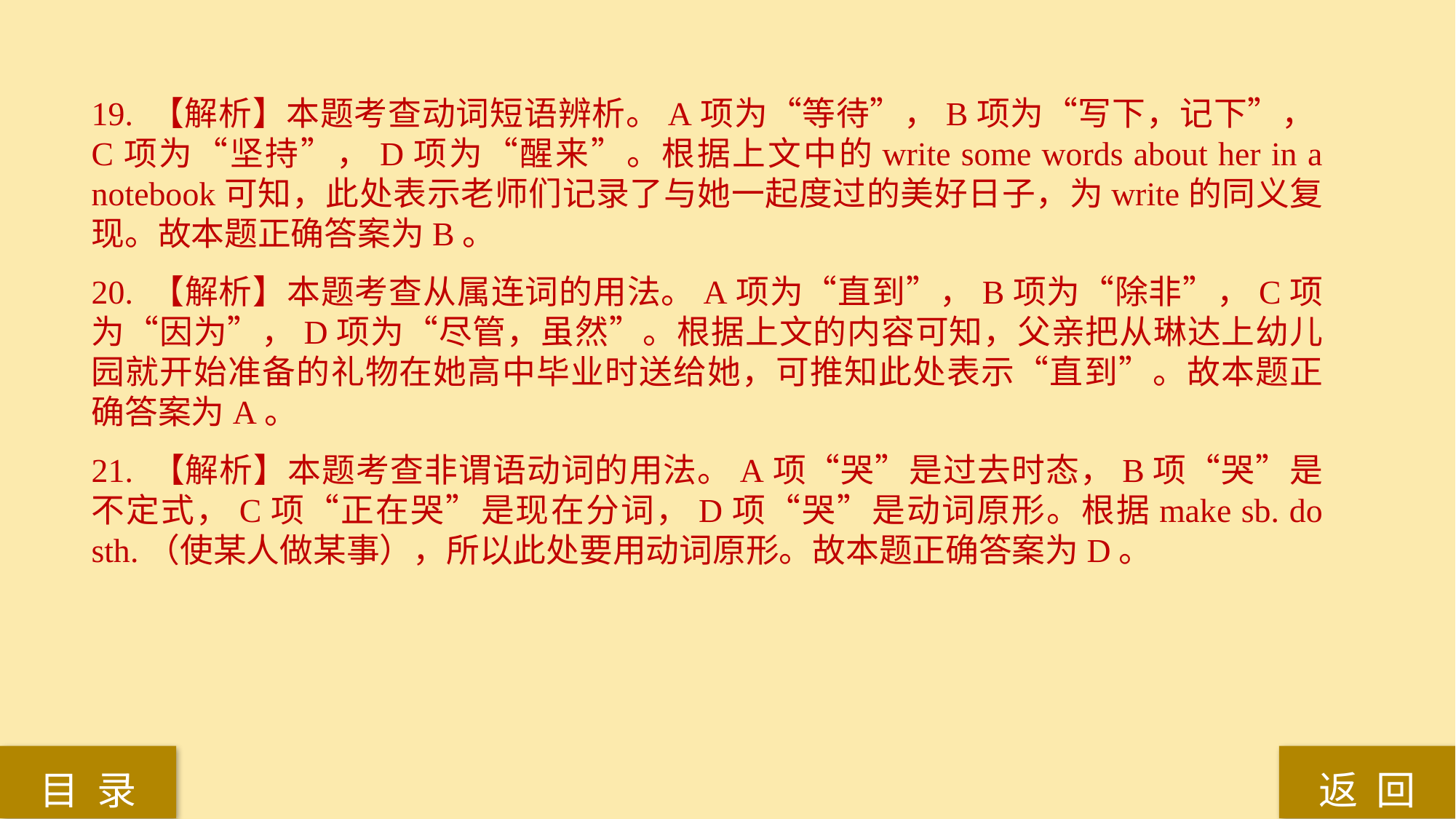

19. 【解析】本题考查动词短语辨析。A项为“等待”，B项为“写下，记下”，C项为“坚持”，D项为“醒来”。根据上文中的write some words about her in a notebook可知，此处表示老师们记录了与她一起度过的美好日子，为write的同义复现。故本题正确答案为B。
20. 【解析】本题考查从属连词的用法。A项为“直到”，B项为“除非”，C项为“因为”，D项为“尽管，虽然”。根据上文的内容可知，父亲把从琳达上幼儿园就开始准备的礼物在她高中毕业时送给她，可推知此处表示“直到”。故本题正确答案为A。
21. 【解析】本题考查非谓语动词的用法。A项“哭”是过去时态，B项“哭”是不定式，C项“正在哭”是现在分词，D项“哭”是动词原形。根据make sb. do sth.（使某人做某事），所以此处要用动词原形。故本题正确答案为D。
返  回